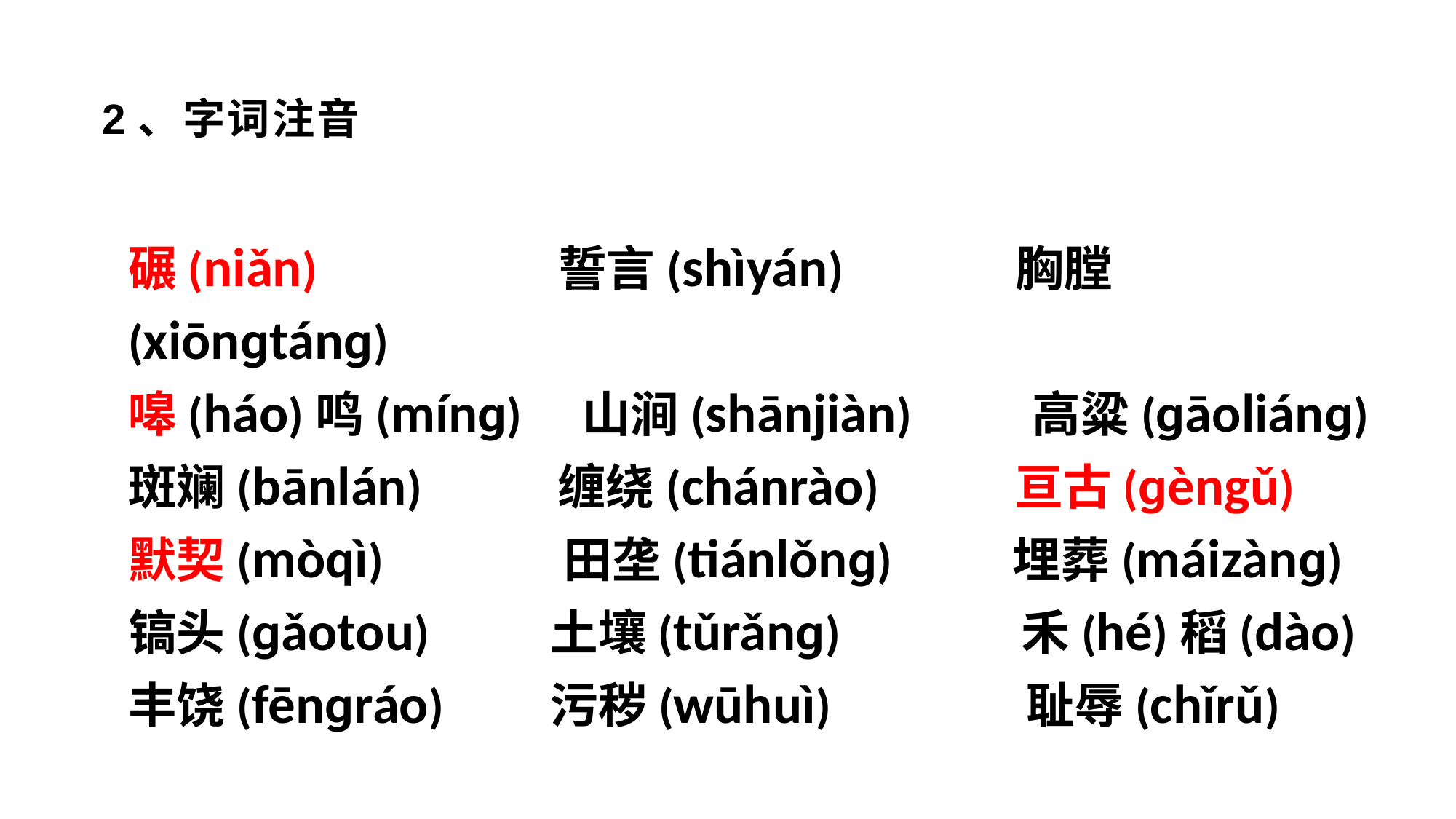

2、字词注音

碾(niǎn)               誓言(shìyán)           胸膛(xiōnɡtánɡ)
嗥(háo)鸣(mínɡ)   山涧(shānjiàn)       高粱(ɡāoliánɡ)
斑斓(bānlán)        缠绕(chánrào)        亘古(ɡèngǔ)
默契(mòqì)           田垄(tiánlǒnɡ)       埋葬(máizànɡ)
镐头(ɡǎotou)       土壤(tǔrǎnɡ)           禾(hé)稻(dào)
丰饶(fēnɡráo)        污秽(wūhuì)            耻辱(chǐrǔ)